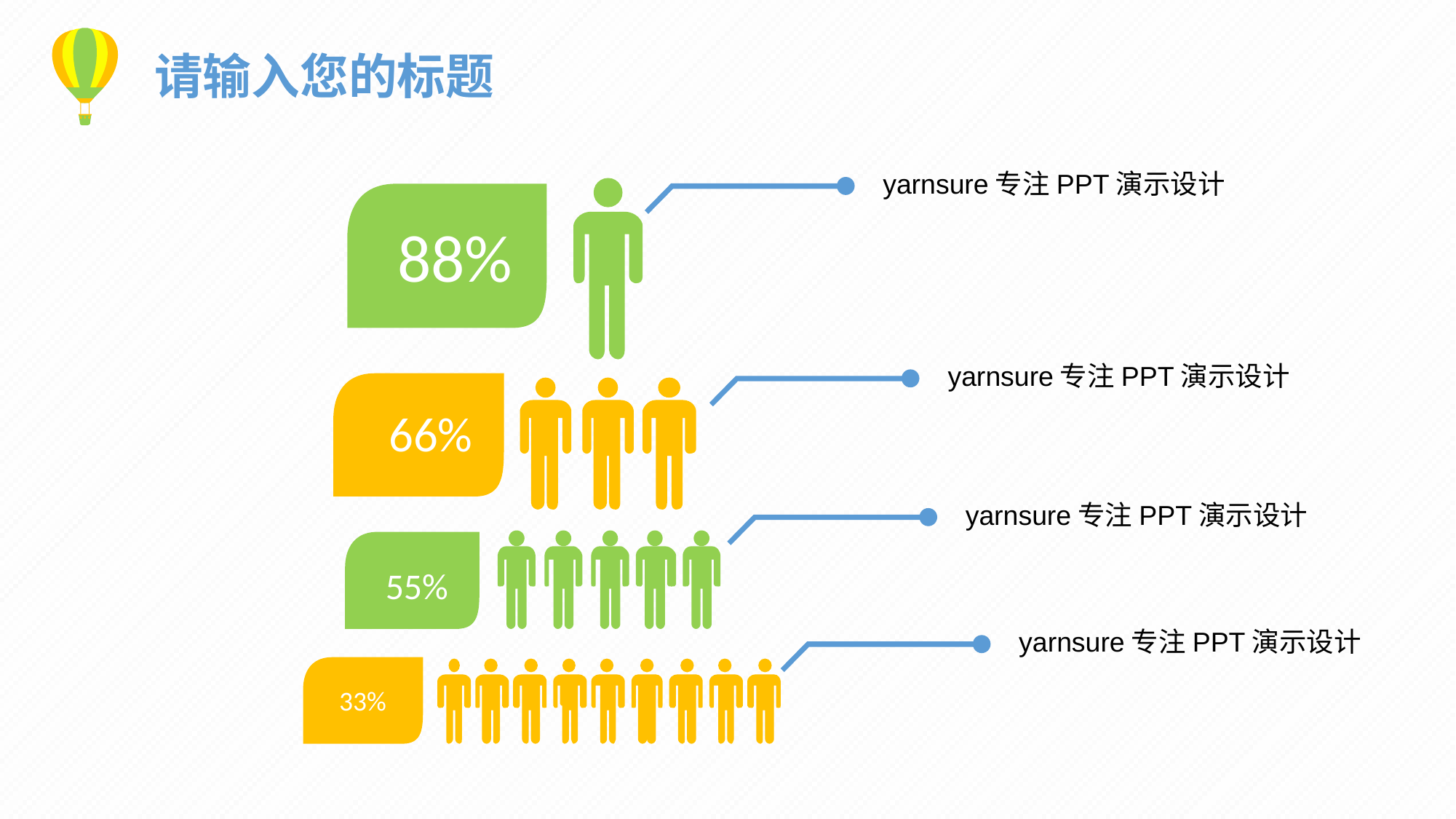

请输入您的标题
yarnsure专注PPT演示设计

88%

yarnsure专注PPT演示设计

66%

yarnsure专注PPT演示设计

55%
yarnsure专注PPT演示设计

33%